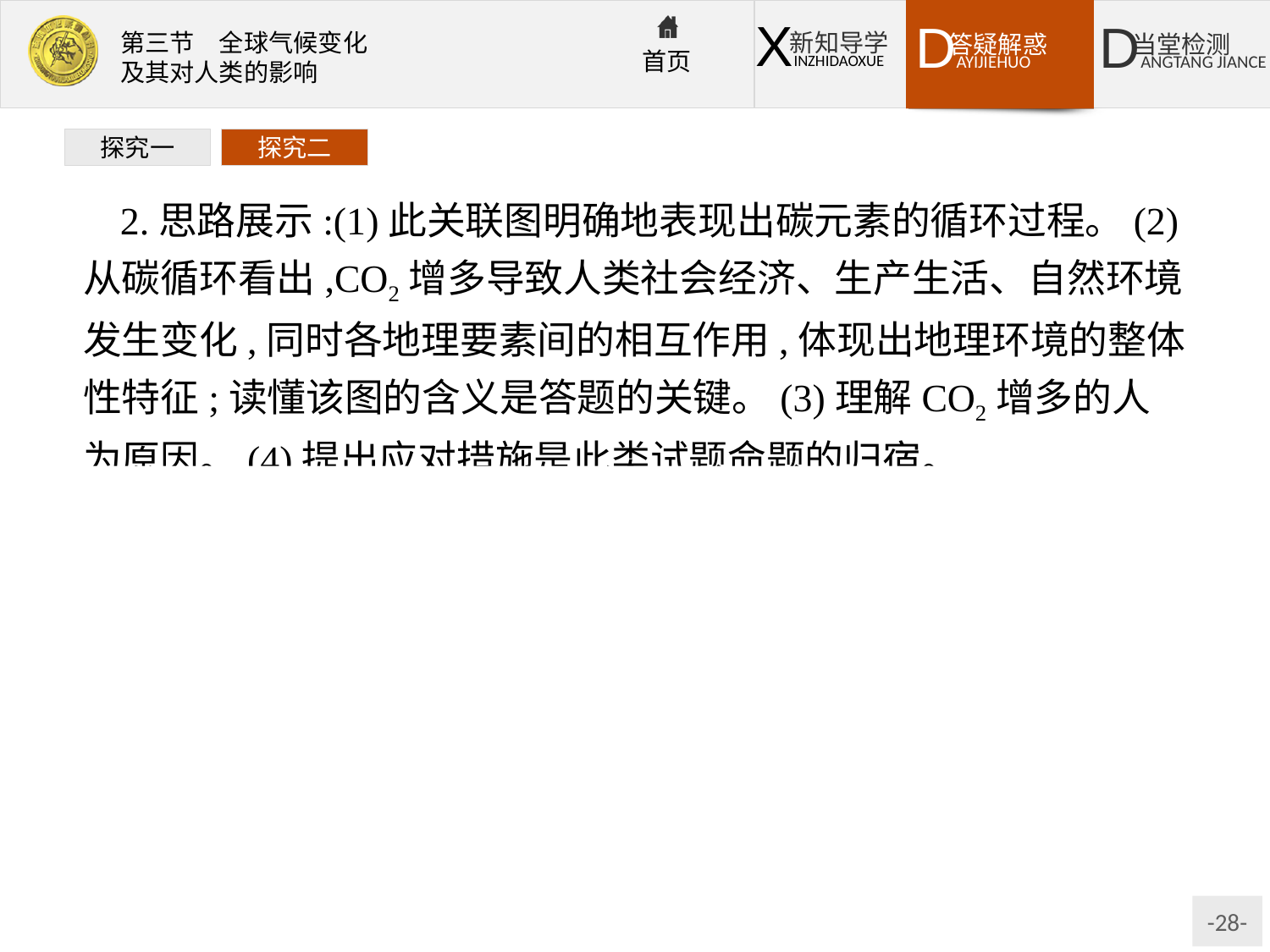

探究一
探究二
2.思路展示:(1)此关联图明确地表现出碳元素的循环过程。(2)从碳循环看出,CO2增多导致人类社会经济、生产生活、自然环境发生变化,同时各地理要素间的相互作用,体现出地理环境的整体性特征;读懂该图的含义是答题的关键。(3)理解CO2增多的人为原因。(4)提出应对措施是此类试题命题的归宿。
答案:(1)光合作用　沉积作用　全球生态系统调整　气象灾害频发
(2)大量燃烧矿物燃料;大面积破坏森林植被。
(3)减少矿物燃料的使用;开发利用新能源;提高能源利用率;加快经济结构转型和调整;加强全球合作;提高人类保护环境的意识,倡导低碳生活方式等。